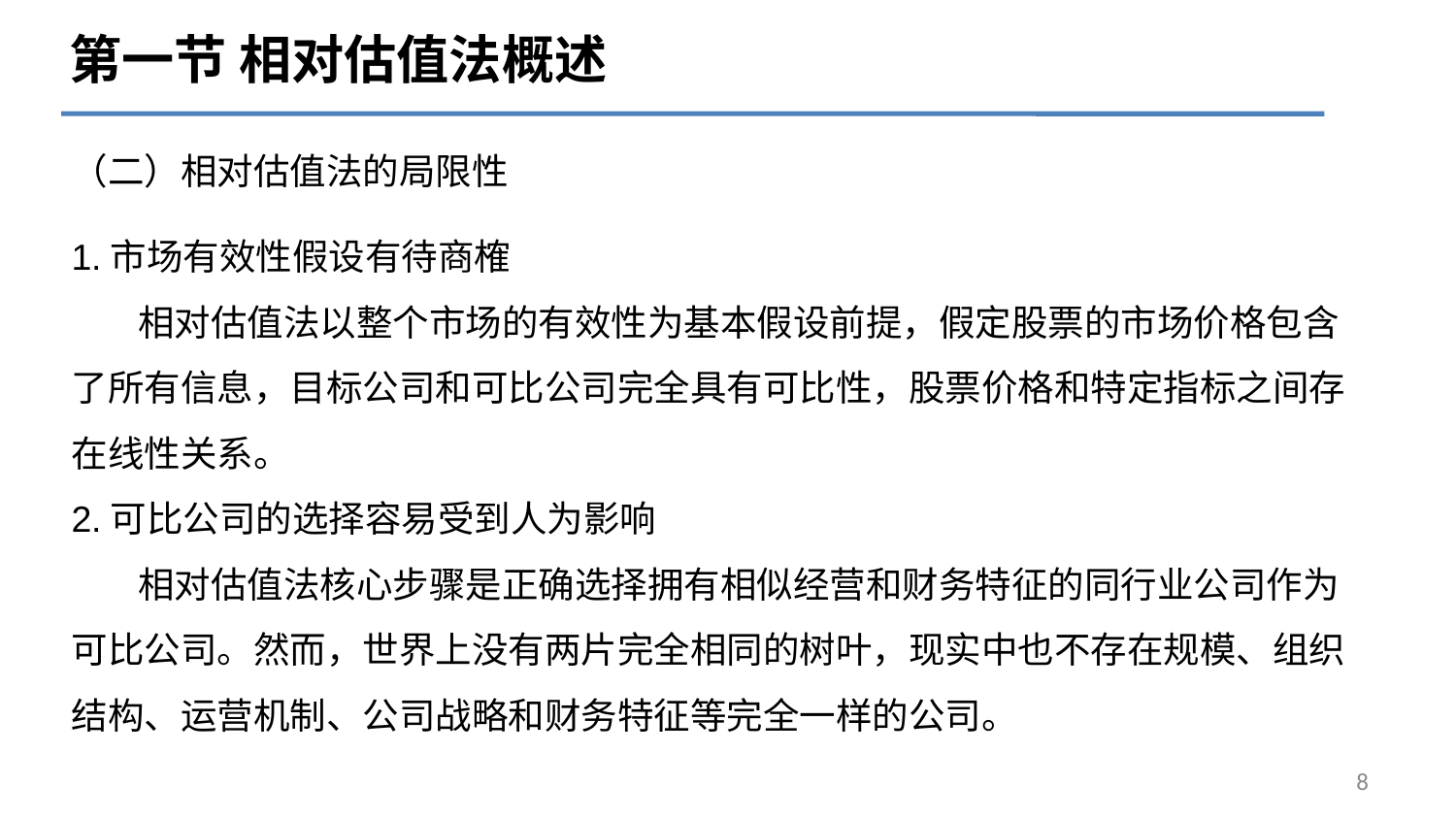

第一节 相对估值法概述
# （二）相对估值法的局限性
1.市场有效性假设有待商榷
       相对估值法以整个市场的有效性为基本假设前提，假定股票的市场价格包含了所有信息，目标公司和可比公司完全具有可比性，股票价格和特定指标之间存在线性关系。
2.可比公司的选择容易受到人为影响
       相对估值法核心步骤是正确选择拥有相似经营和财务特征的同行业公司作为可比公司。然而，世界上没有两片完全相同的树叶，现实中也不存在规模、组织结构、运营机制、公司战略和财务特征等完全一样的公司。
8